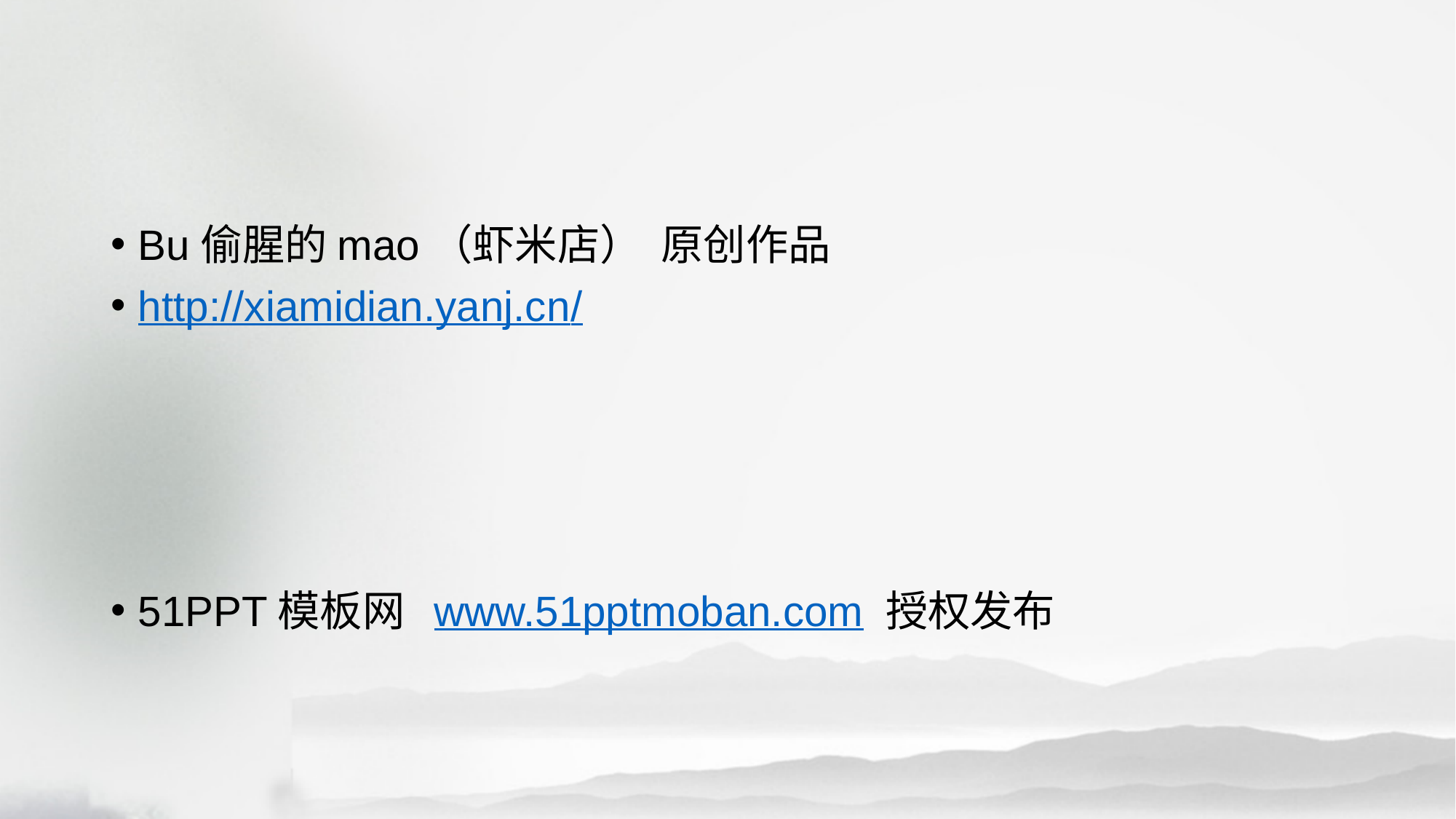

#
Bu偷腥的mao（虾米店）  原创作品
http://xiamidian.yanj.cn/

51PPT模板网  www.51pptmoban.com 授权发布